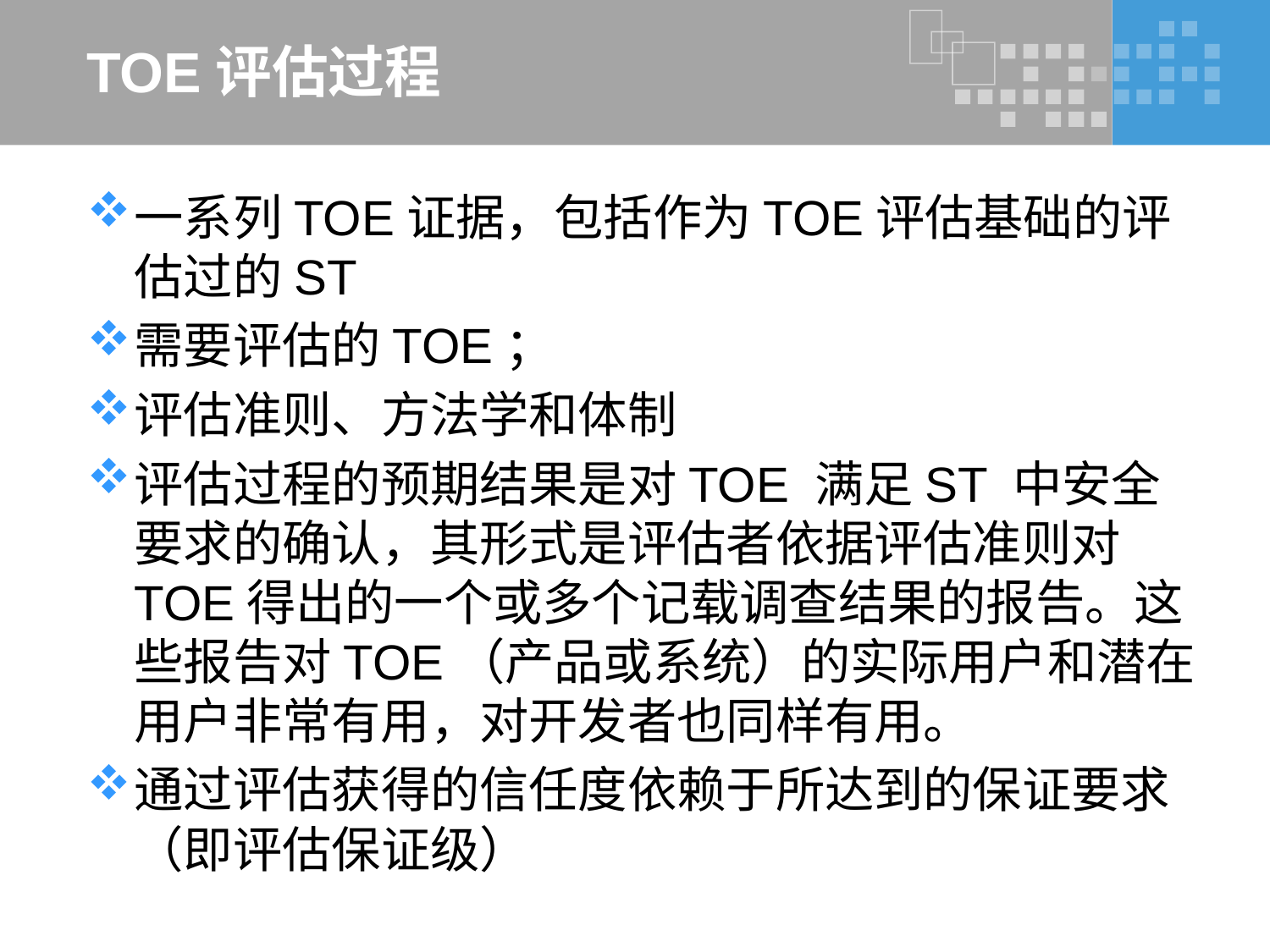

# TOE评估过程
一系列TOE证据，包括作为TOE评估基础的评估过的ST
需要评估的TOE；
评估准则、方法学和体制
评估过程的预期结果是对TOE 满足ST 中安全要求的确认，其形式是评估者依据评估准则对TOE得出的一个或多个记载调查结果的报告。这些报告对TOE（产品或系统）的实际用户和潜在用户非常有用，对开发者也同样有用。
通过评估获得的信任度依赖于所达到的保证要求（即评估保证级）